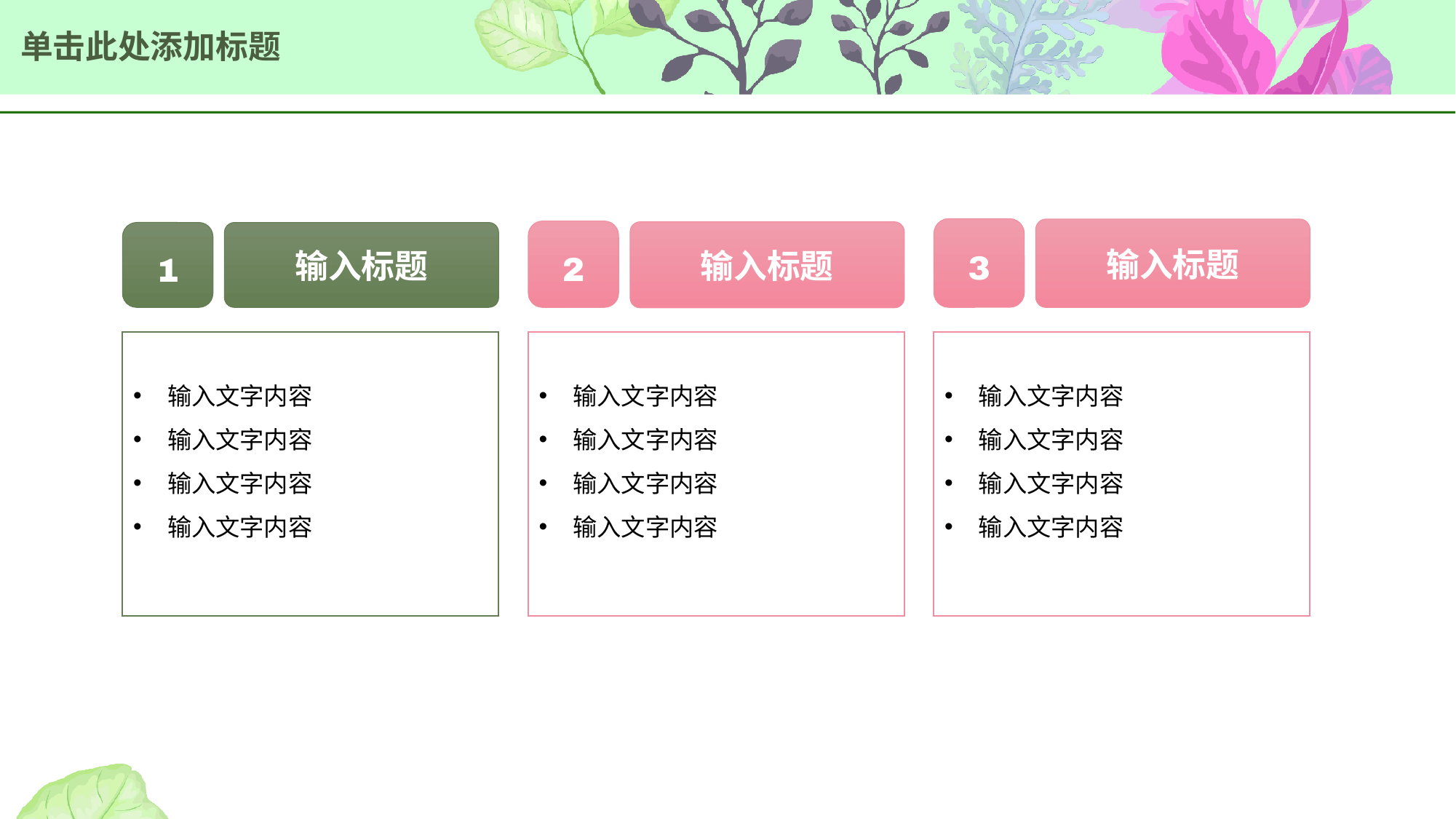

# 单击此处添加标题
3
输入标题
2
输入标题
1
输入标题

输入文字内容
输入文字内容
输入文字内容
输入文字内容

输入文字内容
输入文字内容
输入文字内容
输入文字内容

输入文字内容
输入文字内容
输入文字内容
输入文字内容